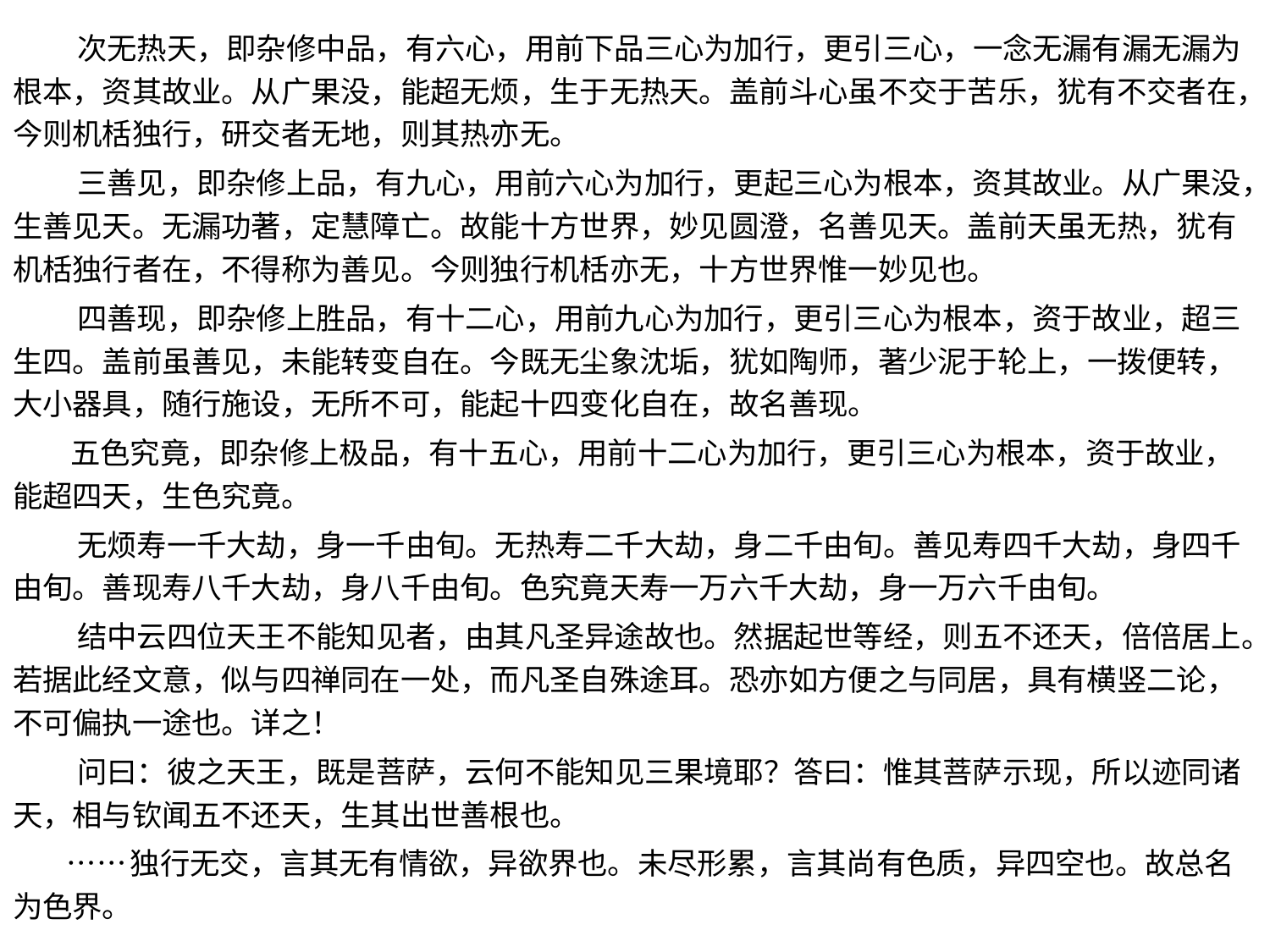

次无热天，即杂修中品，有六心，用前下品三心为加行，更引三心，一念无漏有漏无漏为根本，资其故业。从广果没，能超无烦，生于无热天。盖前斗心虽不交于苦乐，犹有不交者在，今则机栝独行，研交者无地，则其热亦无。
         三善见，即杂修上品，有九心，用前六心为加行，更起三心为根本，资其故业。从广果没，生善见天。无漏功著，定慧障亡。故能十方世界，妙见圆澄，名善见天。盖前天虽无热，犹有机栝独行者在，不得称为善见。今则独行机栝亦无，十方世界惟一妙见也。
         四善现，即杂修上胜品，有十二心，用前九心为加行，更引三心为根本，资于故业，超三生四。盖前虽善见，未能转变自在。今既无尘象沈垢，犹如陶师，著少泥于轮上，一拨便转，大小器具，随行施设，无所不可，能起十四变化自在，故名善现。
        五色究竟，即杂修上极品，有十五心，用前十二心为加行，更引三心为根本，资于故业，能超四天，生色究竟。
         无烦寿一千大劫，身一千由旬。无热寿二千大劫，身二千由旬。善见寿四千大劫，身四千由旬。善现寿八千大劫，身八千由旬。色究竟天寿一万六千大劫，身一万六千由旬。
         结中云四位天王不能知见者，由其凡圣异途故也。然据起世等经，则五不还天，倍倍居上。若据此经文意，似与四禅同在一处，而凡圣自殊途耳。恐亦如方便之与同居，具有横竖二论，不可偏执一途也。详之！
         问曰：彼之天王，既是菩萨，云何不能知见三果境耶？答曰：惟其菩萨示现，所以迹同诸天，相与钦闻五不还天，生其出世善根也。
        ……独行无交，言其无有情欲，异欲界也。未尽形累，言其尚有色质，异四空也。故总名为色界。